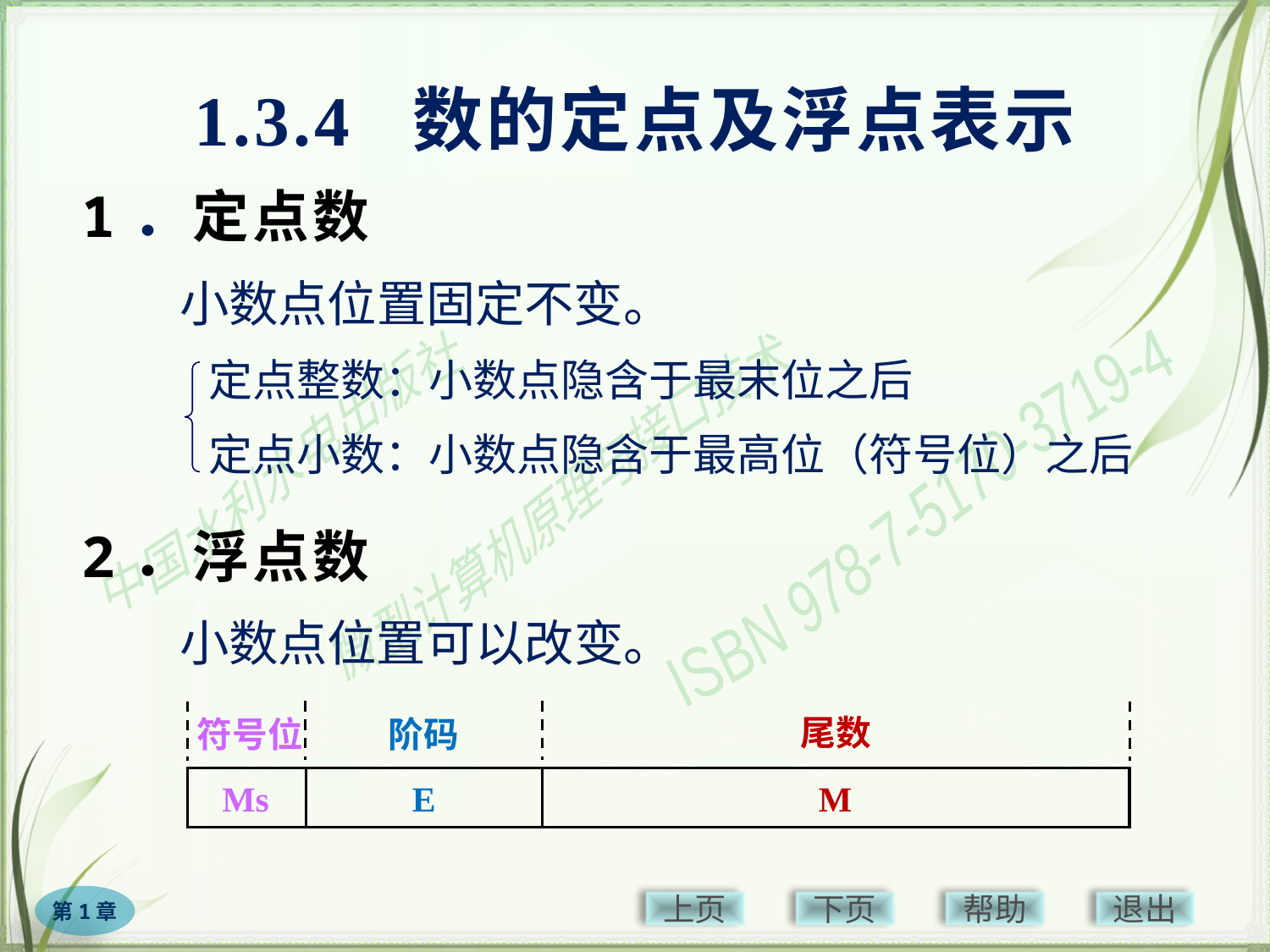

# 1.3.4  数的定点及浮点表示
1．定点数
小数点位置固定不变。
定点整数：小数点隐含于最末位之后
定点小数：小数点隐含于最高位（符号位）之后

2．浮点数
小数点位置可以改变。
尾数
符号位
阶码

Ms
E
M